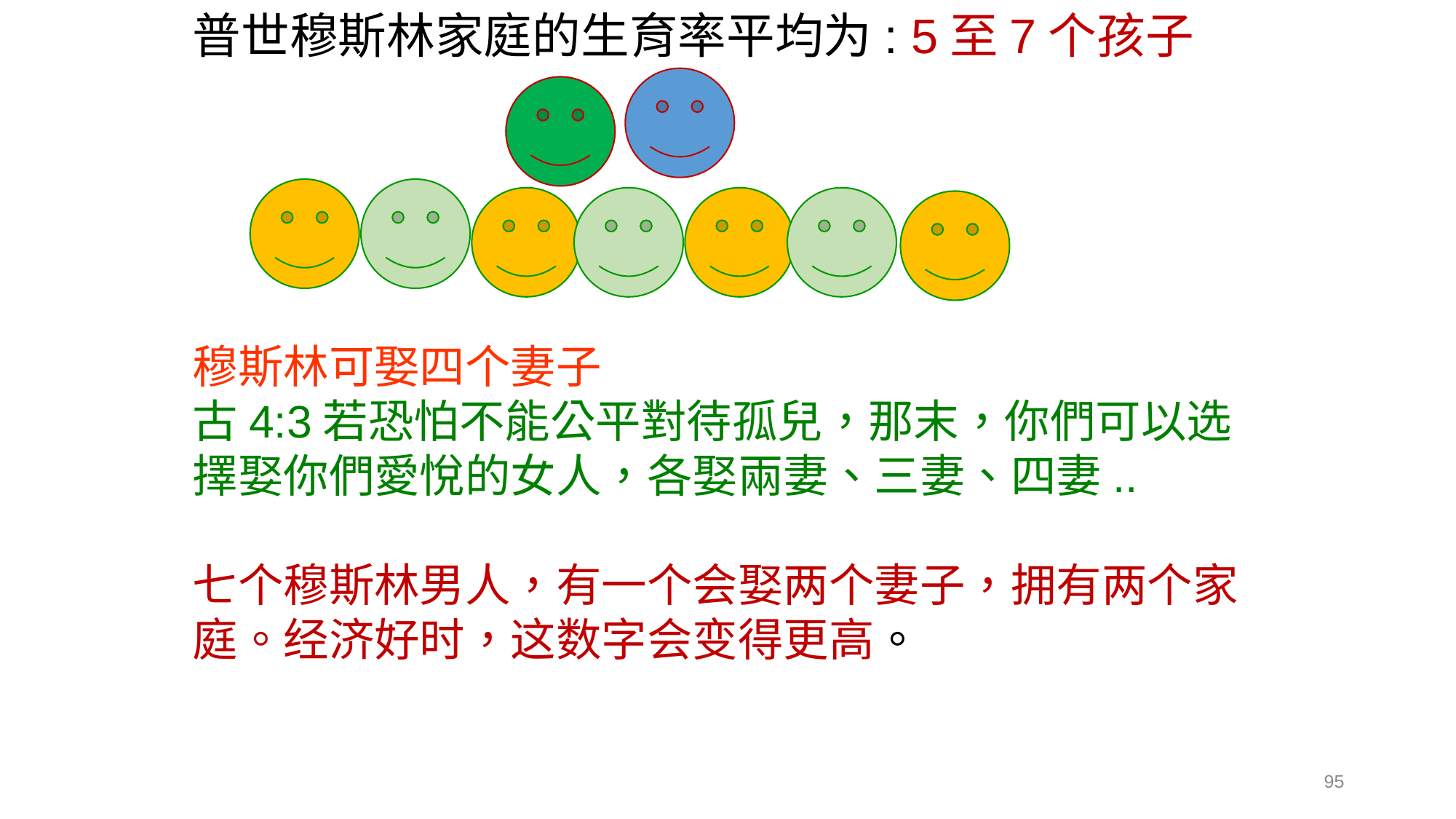

普世穆斯林家庭的生育率平均为: 5至7个孩子

穆斯林可娶四个妻子
古4:3若恐怕不能公平對待孤兒，那末，你們可以选擇娶你們愛悅的女人，各娶兩妻、三妻、四妻..

七个穆斯林男人，有一个会娶两个妻子，拥有两个家庭。经济好时，这数字会变得更高。
95